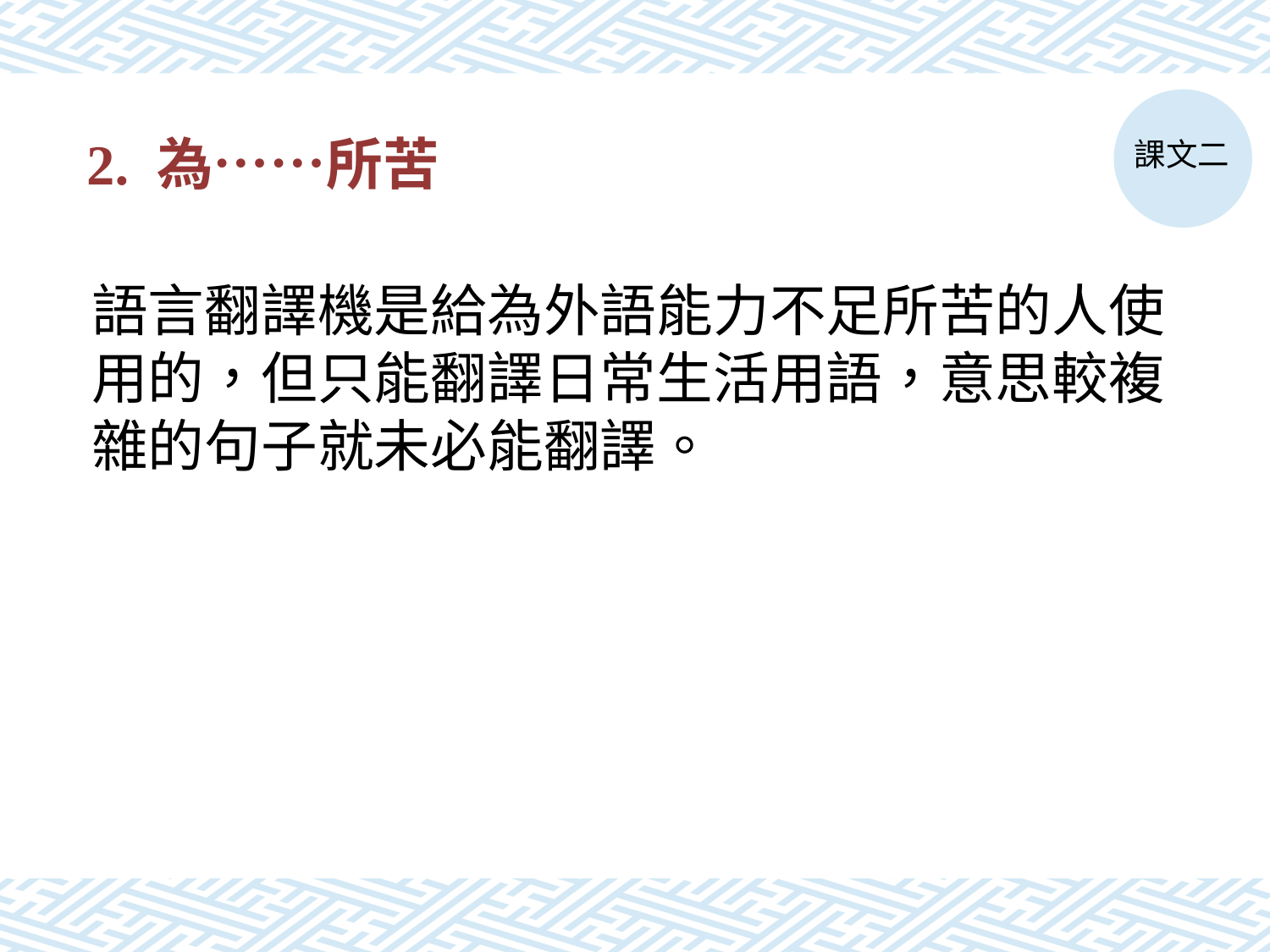

課文二
# 2. 為……所苦
語言翻譯機是給為外語能力不足所苦的人使用的，但只能翻譯日常生活用語，意思較複雜的句子就未必能翻譯。